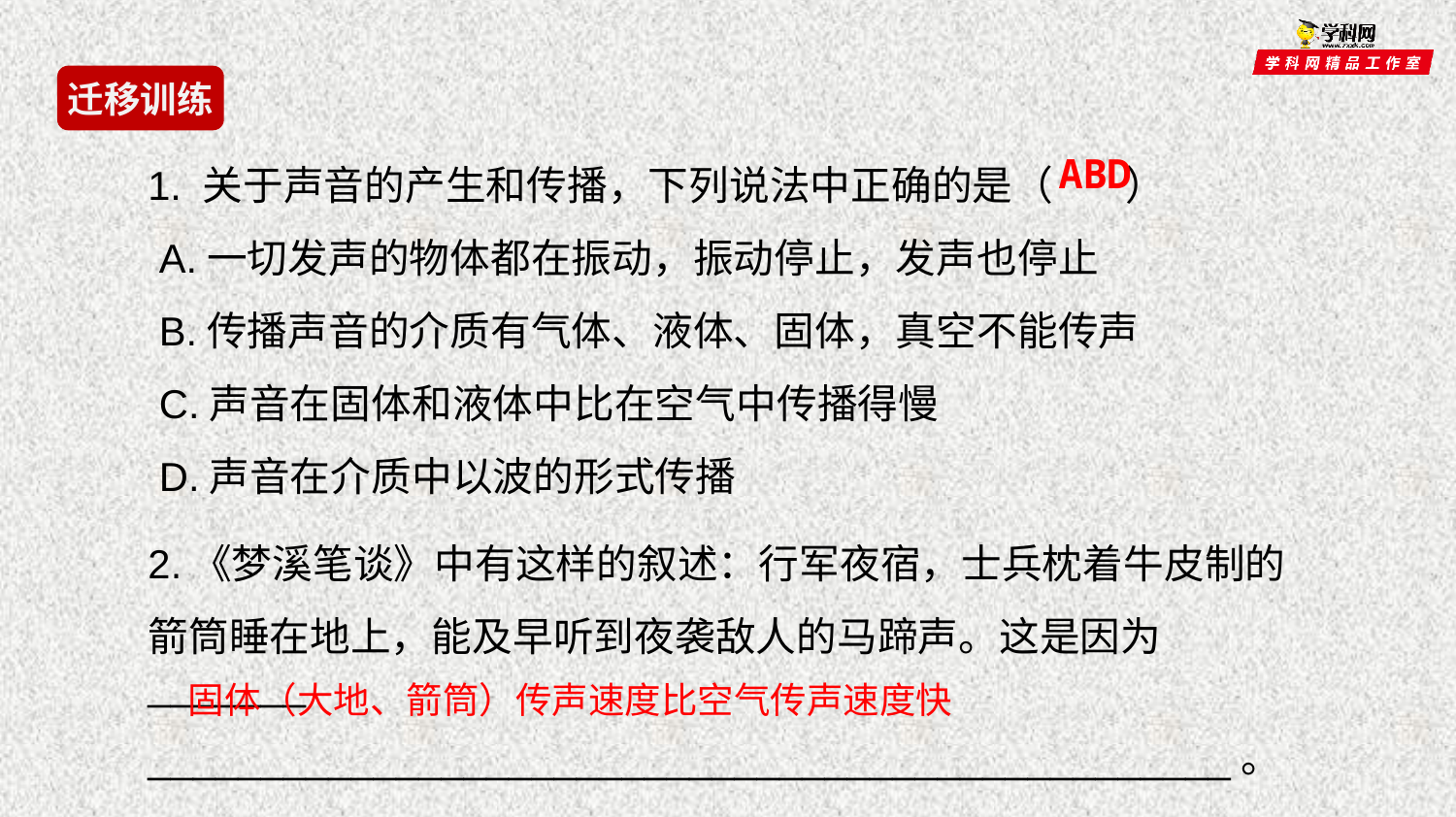

迁移训练
1. 关于声音的产生和传播，下列说法中正确的是（        ）
 A.一切发声的物体都在振动，振动停止，发声也停止
 B.传播声音的介质有气体、液体、固体，真空不能传声
 C.声音在固体和液体中比在空气中传播得慢
 D.声音在介质中以波的形式传播
ABD
2.《梦溪笔谈》中有这样的叙述：行军夜宿，士兵枕着牛皮制的
箭筒睡在地上，能及早听到夜袭敌人的马蹄声。这是因为_______
________________________________________________。
固体（大地、箭筒）传声速度比空气传声速度快